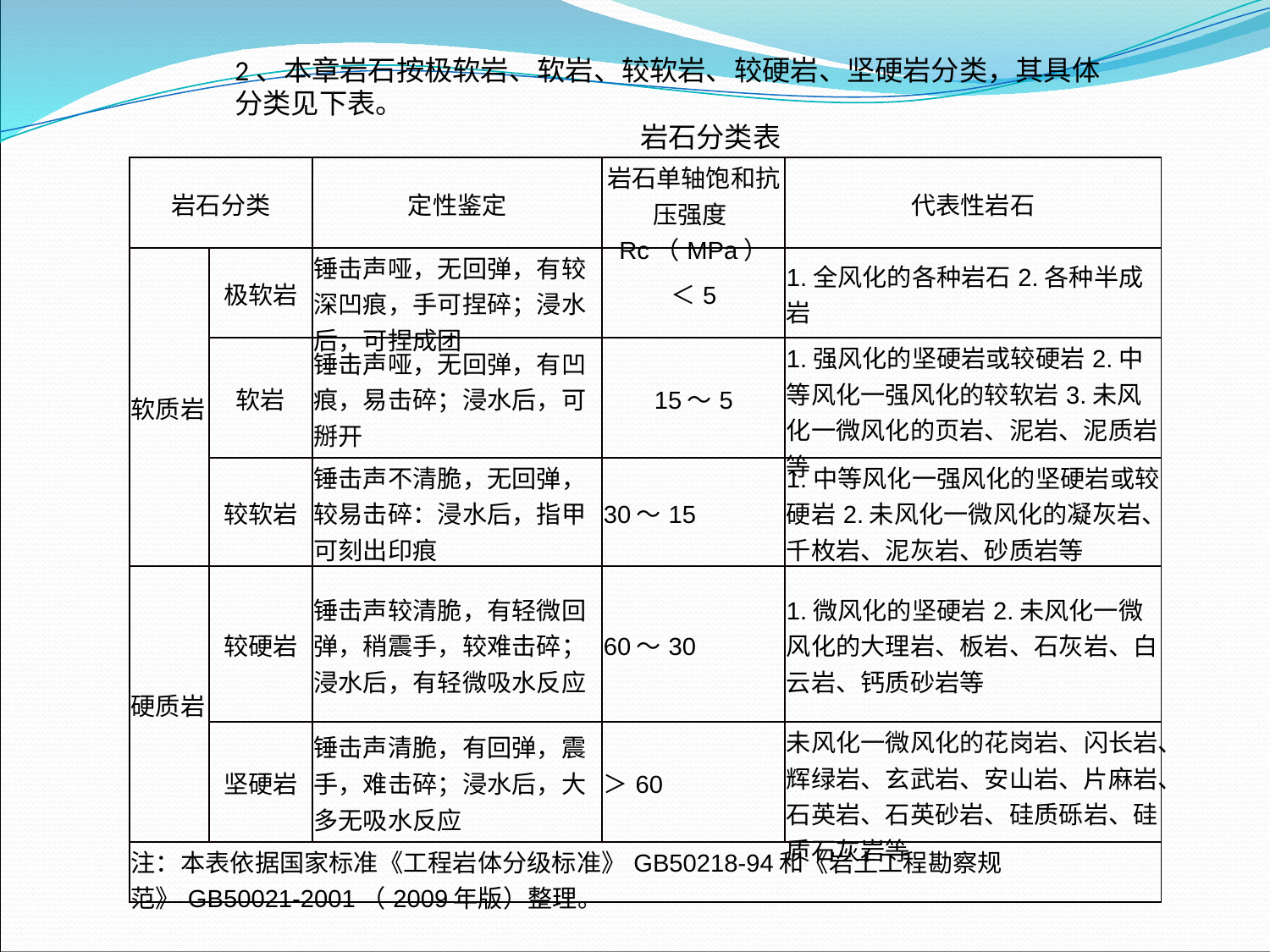

2、本章岩石按极软岩、软岩、较软岩、较硬岩、坚硬岩分类，其具体分类见下表。                                                         岩石分类表
| 岩石分类 |  | 定性鉴定 | 岩石单轴饱和抗压强度Rc（MPa） | 代表性岩石 |
| --- | --- | --- | --- | --- |
| 软质岩 | 极软岩 | 锤击声哑，无回弹，有较深凹痕，手可捏碎；浸水后，可捏成团 | ＜5 | 1.全风化的各种岩石2.各种半成岩 |
|  | 软岩 | 锤击声哑，无回弹，有凹痕，易击碎；浸水后，可掰开 | 15～5 | 1.强风化的坚硬岩或较硬岩2.中等风化一强风化的较软岩3.未风化一微风化的页岩、泥岩、泥质岩等 |
|  | 较软岩 | 锤击声不清脆，无回弹，较易击碎：浸水后，指甲可刻出印痕 | 30～15 | 1.中等风化一强风化的坚硬岩或较硬岩2.未风化一微风化的凝灰岩、千枚岩、泥灰岩、砂质岩等 |
| 硬质岩 | 较硬岩 | 锤击声较清脆，有轻微回弹，稍震手，较难击碎；浸水后，有轻微吸水反应 | 60～30 | 1.微风化的坚硬岩2.未风化一微风化的大理岩、板岩、石灰岩、白云岩、钙质砂岩等 |
|  | 坚硬岩 | 锤击声清脆，有回弹，震手，难击碎；浸水后，大多无吸水反应 | ＞60 | 未风化一微风化的花岗岩、闪长岩、辉绿岩、玄武岩、安山岩、片麻岩、石英岩、石英砂岩、硅质砾岩、硅质石灰岩等 |
| 注：本表依据国家标准《工程岩体分级标准》GB50218-94和《岩土工程勘察规范》GB50021-2001（2009年版）整理。 |  |  |  |  |